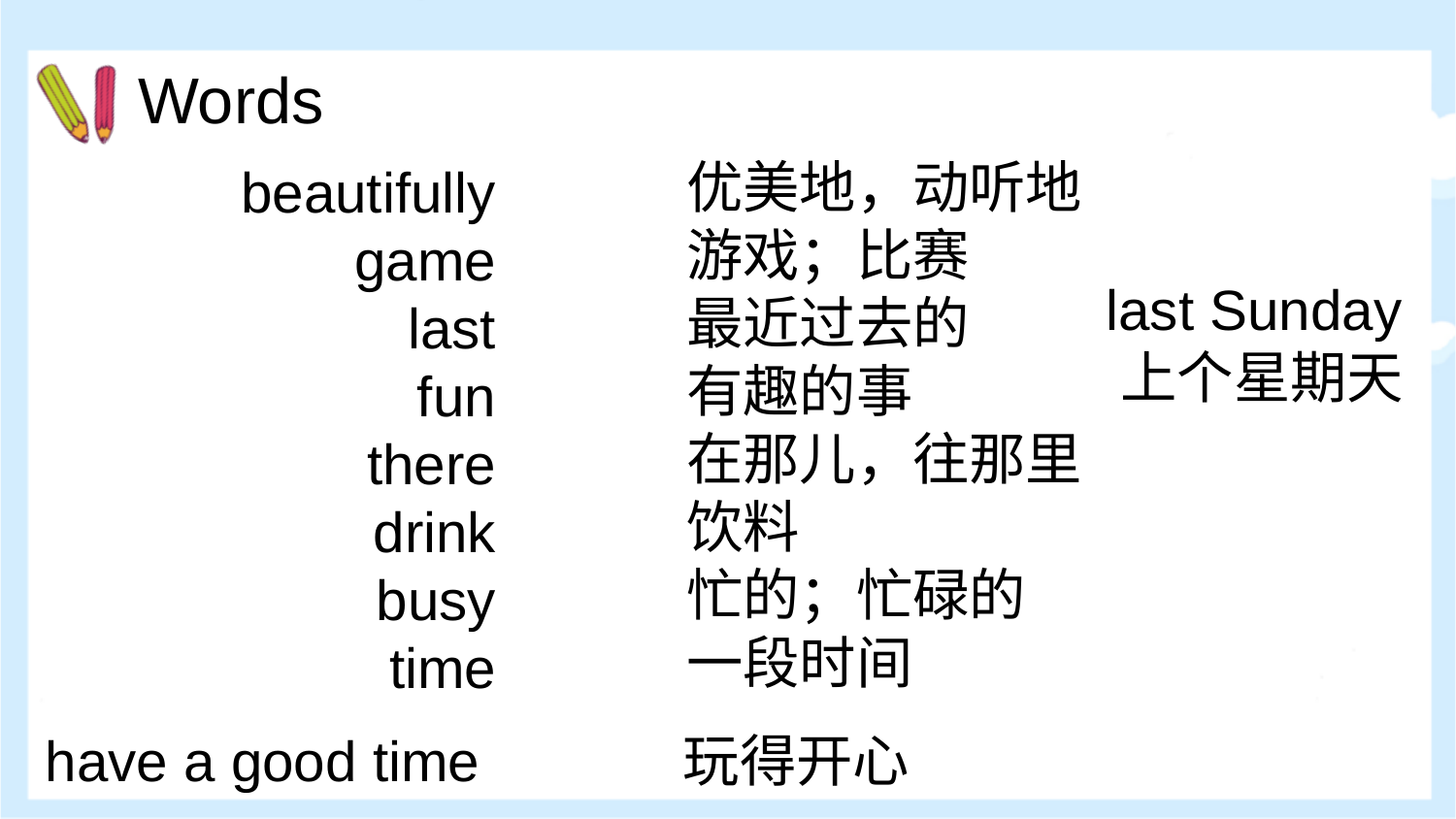

Words
优美地，动听地
游戏；比赛
最近过去的
有趣的事
在那儿，往那里
饮料
忙的；忙碌的
一段时间
beautifully
game
last
fun
there
drink
busy
time
last Sunday
上个星期天
have a good time            玩得开心